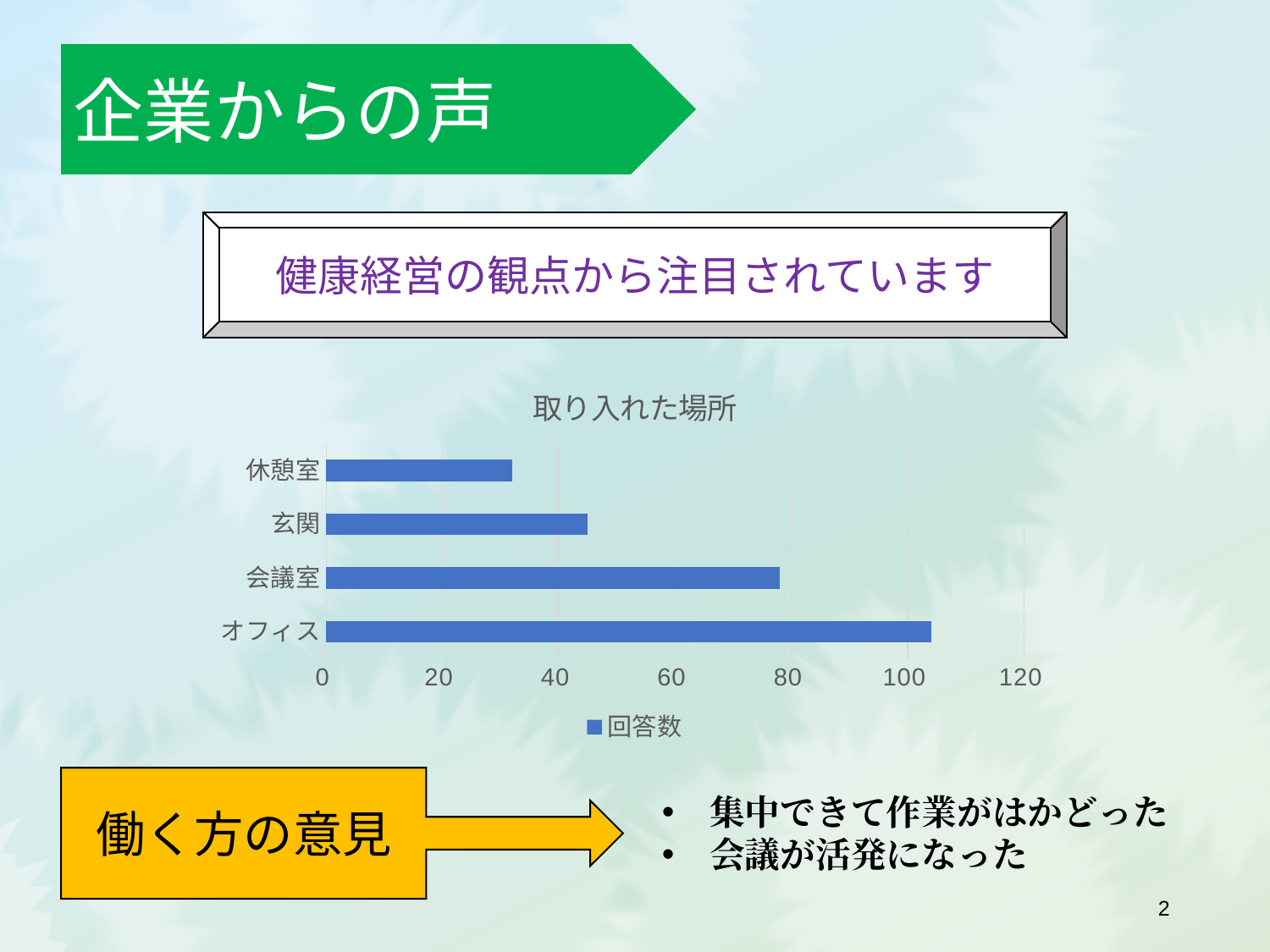

企業からの声
健康経営の観点から注目されています

### Chart: 取り入れた場所

| Category | 回答数 |
|---|---|
| オフィス | 104.0 |
| 会議室 | 78.0 |
| 玄関 | 45.0 |
| 休憩室 | 32.0 |
働く方の意見
集中できて作業がはかどった
会議が活発になった
2